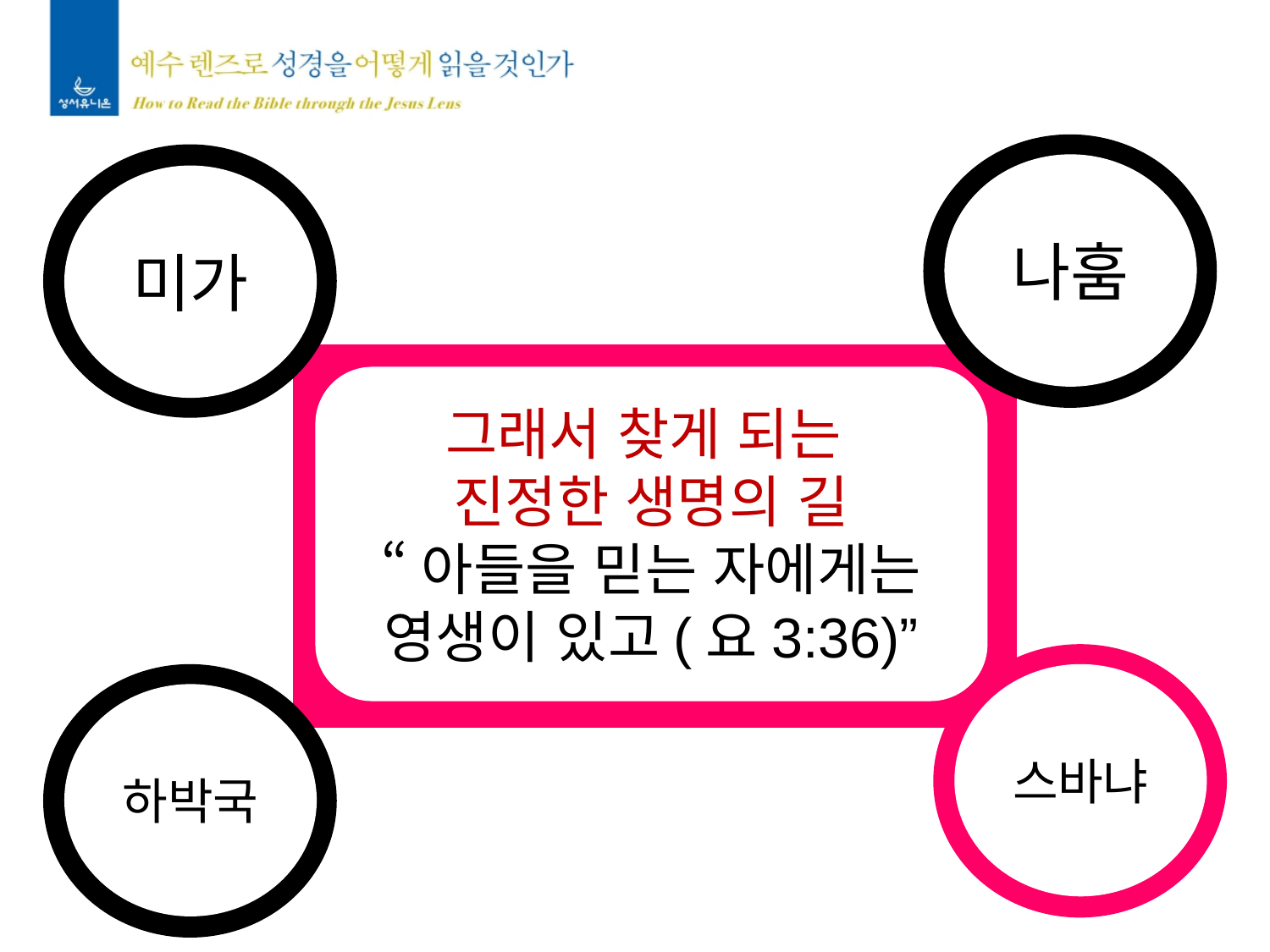

나훔
미가

그래서 찾게 되는
진정한 생명의 길
“아들을 믿는 자에게는
영생이 있고(요3:36)”

스바냐
하박국